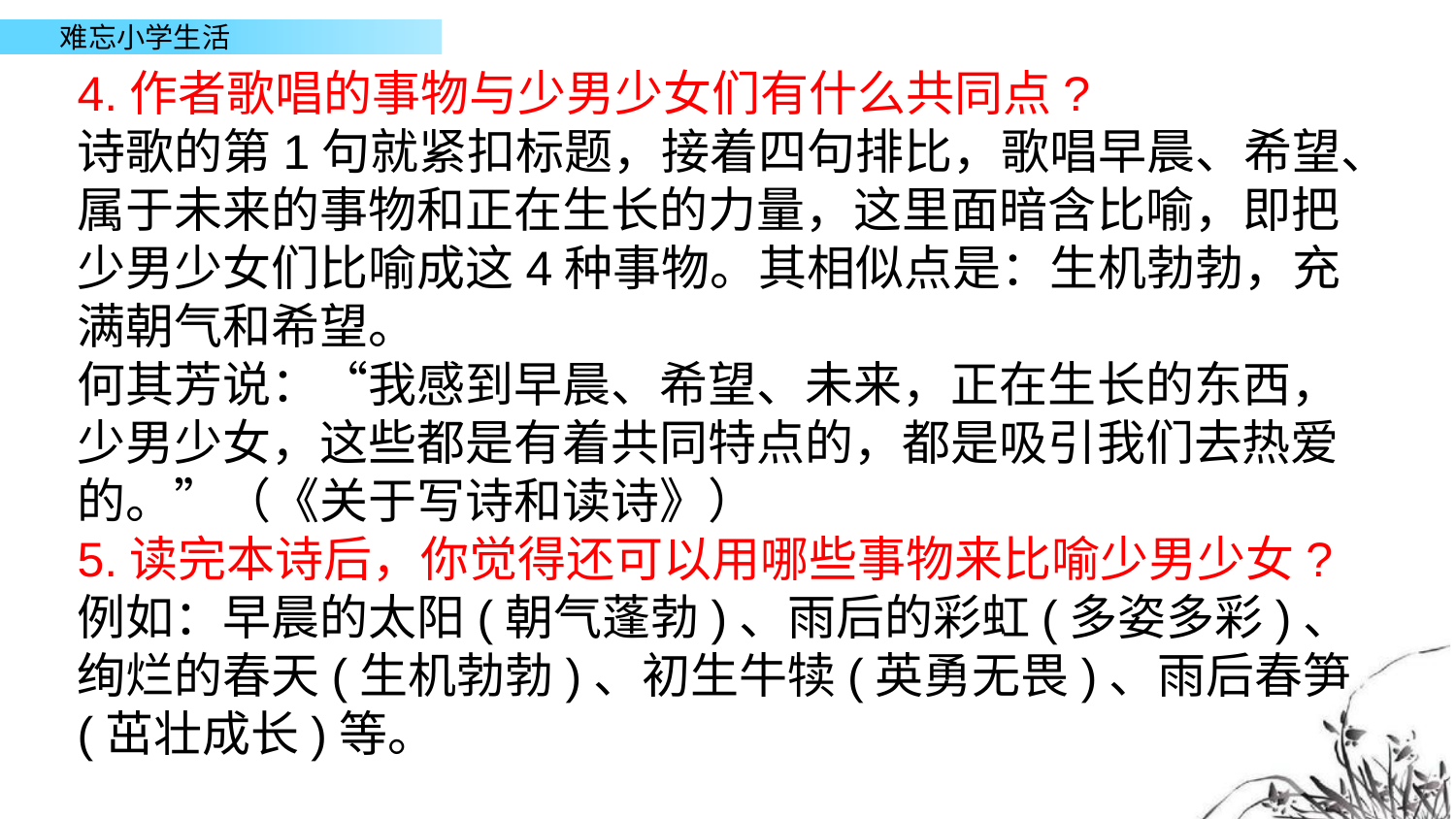

4.作者歌唱的事物与少男少女们有什么共同点?
诗歌的第1句就紧扣标题，接着四句排比，歌唱早晨、希望、属于未来的事物和正在生长的力量，这里面暗含比喻，即把少男少女们比喻成这4种事物。其相似点是：生机勃勃，充满朝气和希望。
何其芳说：“我感到早晨、希望、未来，正在生长的东西，少男少女，这些都是有着共同特点的，都是吸引我们去热爱的。”（《关于写诗和读诗》）
5.读完本诗后，你觉得还可以用哪些事物来比喻少男少女?
例如：早晨的太阳(朝气蓬勃)、雨后的彩虹(多姿多彩)、绚烂的春天(生机勃勃)、初生牛犊(英勇无畏)、雨后春笋(茁壮成长)等。